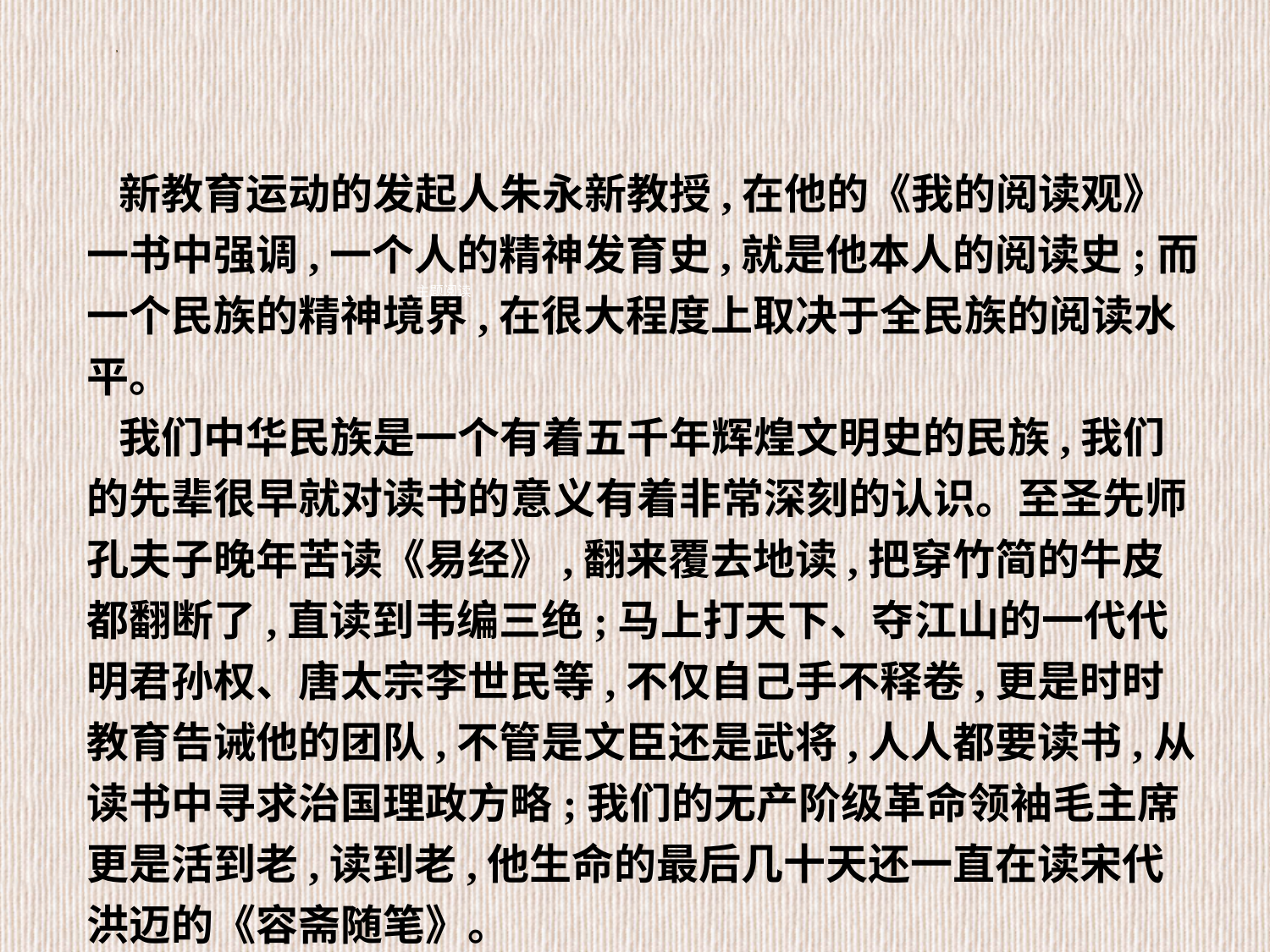

新教育运动的发起人朱永新教授,在他的《我的阅读观》一书中强调,一个人的精神发育史,就是他本人的阅读史;而一个民族的精神境界,在很大程度上取决于全民族的阅读水平。
我们中华民族是一个有着五千年辉煌文明史的民族,我们的先辈很早就对读书的意义有着非常深刻的认识。至圣先师孔夫子晚年苦读《易经》,翻来覆去地读,把穿竹简的牛皮都翻断了,直读到韦编三绝;马上打天下、夺江山的一代代明君孙权、唐太宗李世民等,不仅自己手不释卷,更是时时教育告诫他的团队,不管是文臣还是武将,人人都要读书,从读书中寻求治国理政方略;我们的无产阶级革命领袖毛主席更是活到老,读到老,他生命的最后几十天还一直在读宋代洪迈的《容斋随笔》。
主题阅读